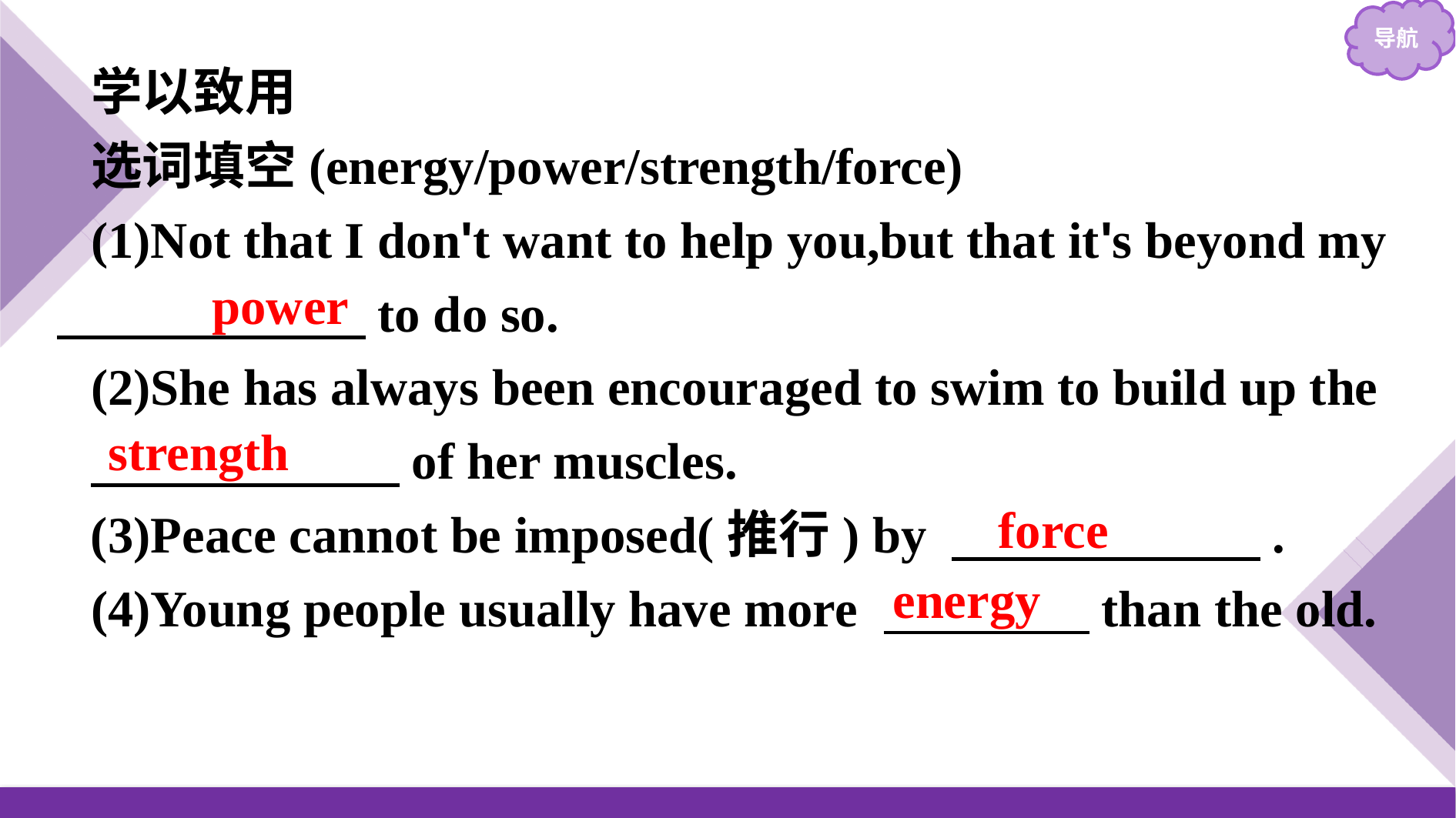

学以致用
选词填空(energy/power/strength/force)
(1)Not that I don't want to help you,but that it's beyond my 　　　　　　to do so.
(2)She has always been encouraged to swim to build up the
　　　　　　of her muscles.
(3)Peace cannot be imposed(推行) by 　　　　　　.
(4)Young people usually have more 　　　　than the old.
power
strength
force
energy